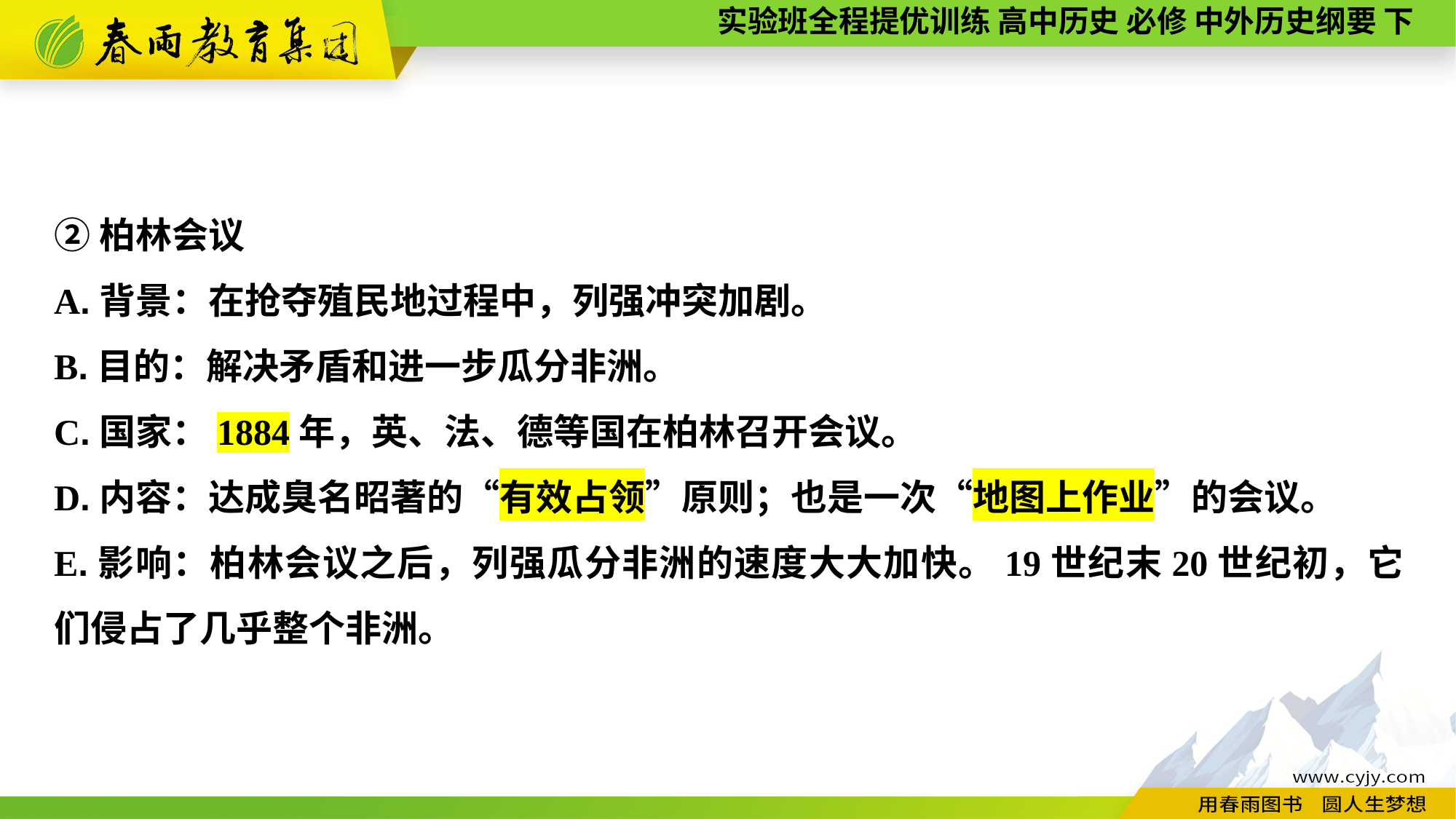

②柏林会议
A.背景：在抢夺殖民地过程中，列强冲突加剧。
B.目的：解决矛盾和进一步瓜分非洲。
C.国家：1884年，英、法、德等国在柏林召开会议。
D.内容：达成臭名昭著的“有效占领”原则；也是一次“地图上作业”的会议。
E.影响：柏林会议之后，列强瓜分非洲的速度大大加快。19世纪末20世纪初，它们侵占了几乎整个非洲。